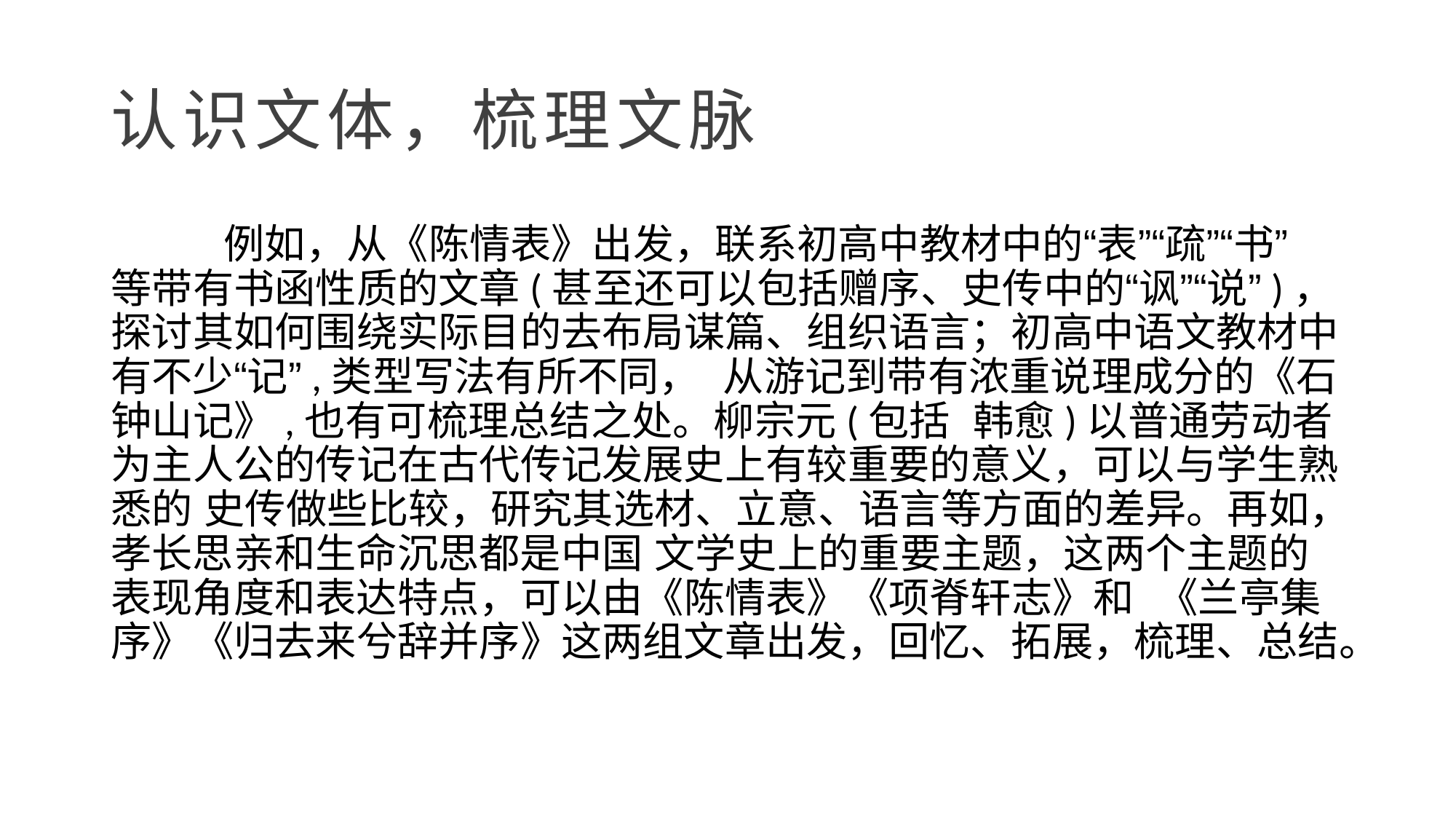

# 认识文体，梳理文脉
         例如，从《陈情表》出发，联系初高中教材中的“表”“疏”“书”  等带有书函性质的文章(甚至还可以包括赠序、史传中的“讽”“说”)，探讨其如何围绕实际目的去布局谋篇、组织语言；初高中语文教材中有不少“记”,类型写法有所不同，  从游记到带有浓重说理成分的《石钟山记》,也有可梳理总结之处。柳宗元(包括  韩愈)以普通劳动者为主人公的传记在古代传记发展史上有较重要的意义，可以与学生熟悉的 史传做些比较，研究其选材、立意、语言等方面的差异。再如，孝长思亲和生命沉思都是中国 文学史上的重要主题，这两个主题的表现角度和表达特点，可以由《陈情表》《项脊轩志》和  《兰亭集序》《归去来兮辞并序》这两组文章出发，回忆、拓展，梳理、总结。